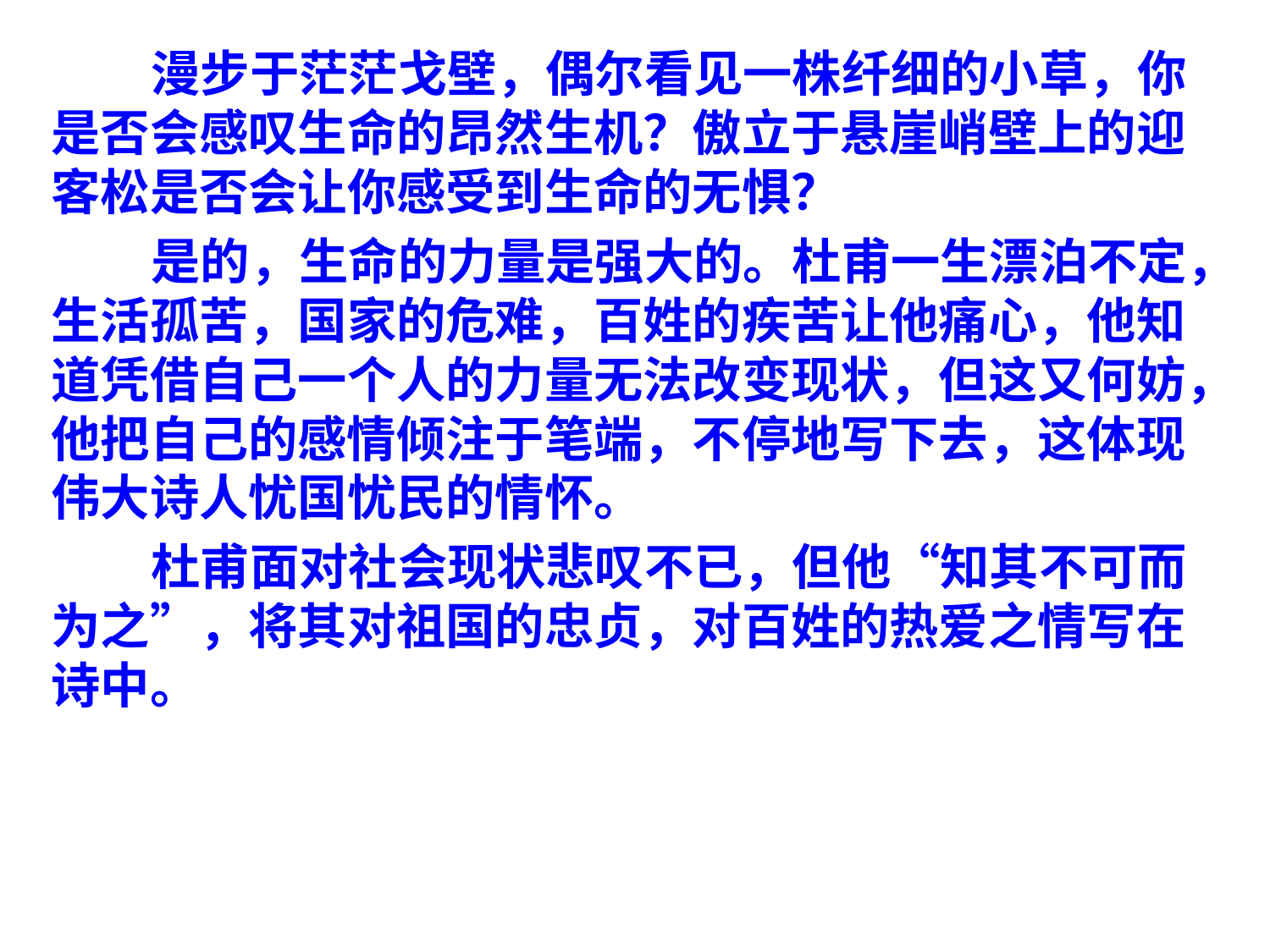

漫步于茫茫戈壁，偶尔看见一株纤细的小草，你是否会感叹生命的昂然生机？傲立于悬崖峭壁上的迎客松是否会让你感受到生命的无惧？
是的，生命的力量是强大的。杜甫一生漂泊不定，生活孤苦，国家的危难，百姓的疾苦让他痛心，他知道凭借自己一个人的力量无法改变现状，但这又何妨，他把自己的感情倾注于笔端，不停地写下去，这体现伟大诗人忧国忧民的情怀。
杜甫面对社会现状悲叹不已，但他“知其不可而为之”，将其对祖国的忠贞，对百姓的热爱之情写在诗中。